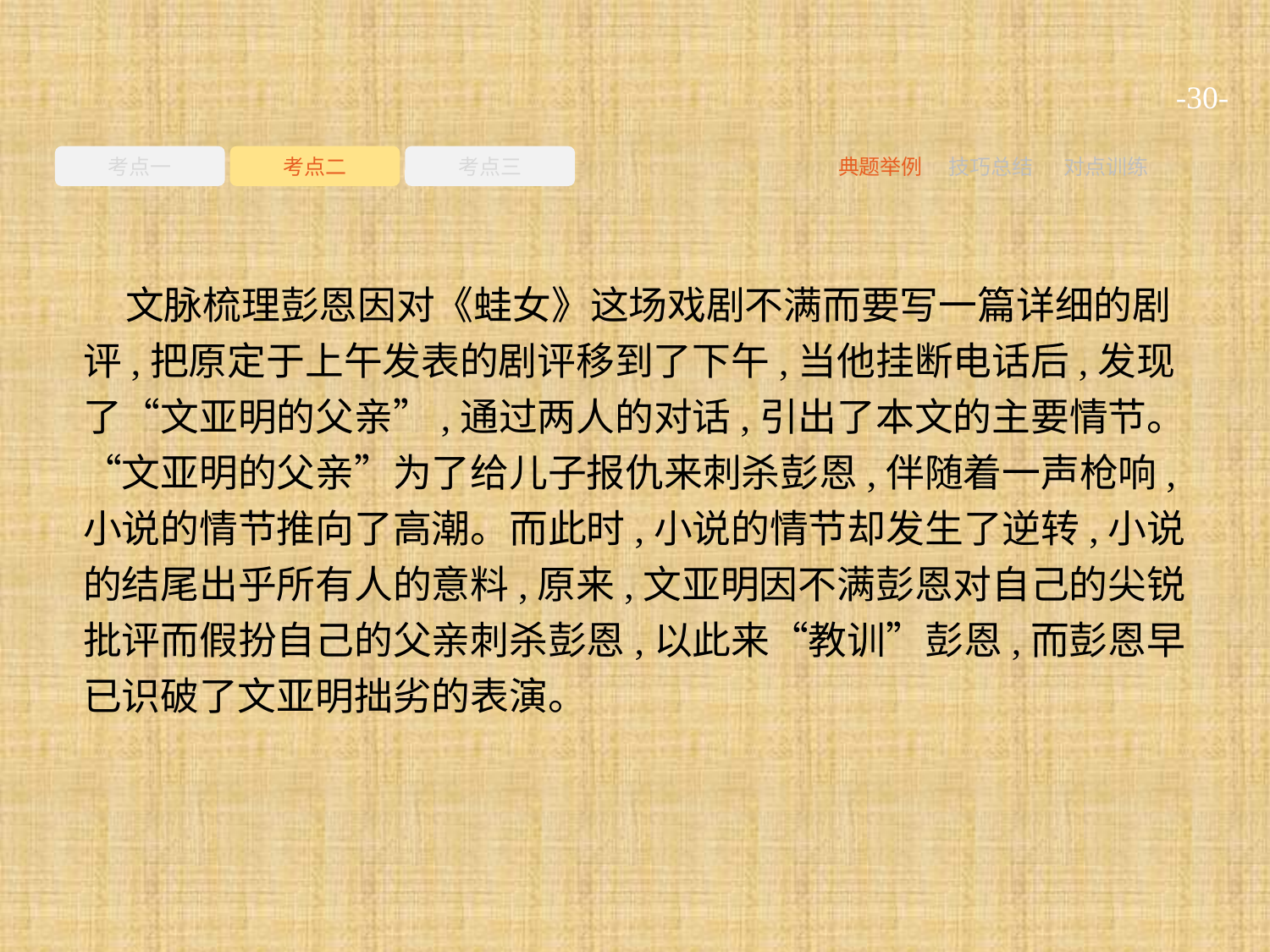

-30-
考点一
考点二
考点三
典题举例
技巧总结
对点训练
文脉梳理彭恩因对《蛙女》这场戏剧不满而要写一篇详细的剧评,把原定于上午发表的剧评移到了下午,当他挂断电话后,发现了“文亚明的父亲”,通过两人的对话,引出了本文的主要情节。“文亚明的父亲”为了给儿子报仇来刺杀彭恩,伴随着一声枪响,小说的情节推向了高潮。而此时,小说的情节却发生了逆转,小说的结尾出乎所有人的意料,原来,文亚明因不满彭恩对自己的尖锐批评而假扮自己的父亲刺杀彭恩,以此来“教训”彭恩,而彭恩早已识破了文亚明拙劣的表演。